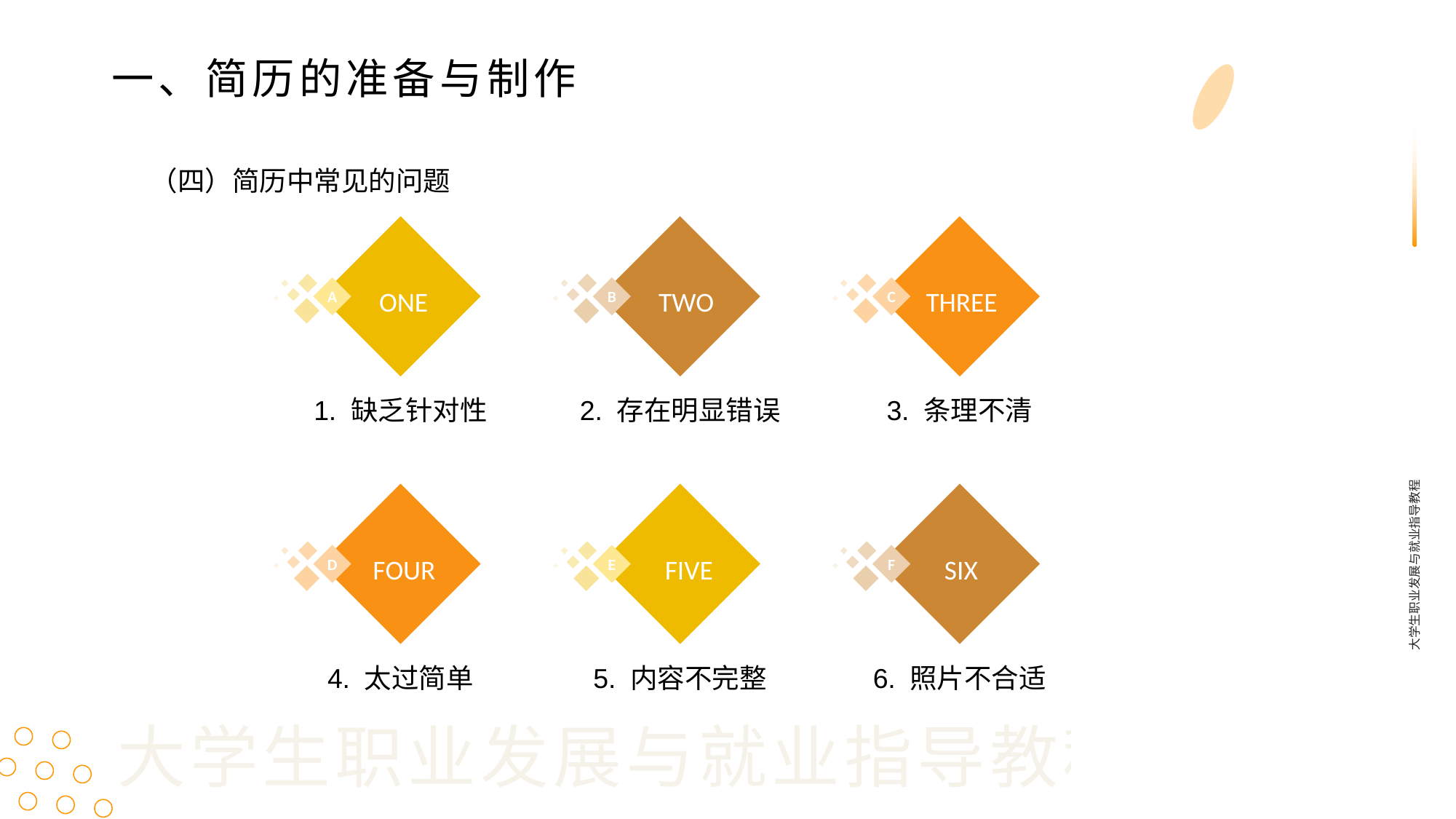

一、简历的准备与制作

（四）简历中常见的问题
   ONE
   TWO
 THREE

A
B
C

1. 缺乏针对性
2. 存在明显错误
3. 条理不清

大学生职业发展与就业指导教程
  FOUR
    FIVE
    SIX

D
E
F

4. 太过简单
5. 内容不完整
6. 照片不合适

大学生职业发展与就业指导教程